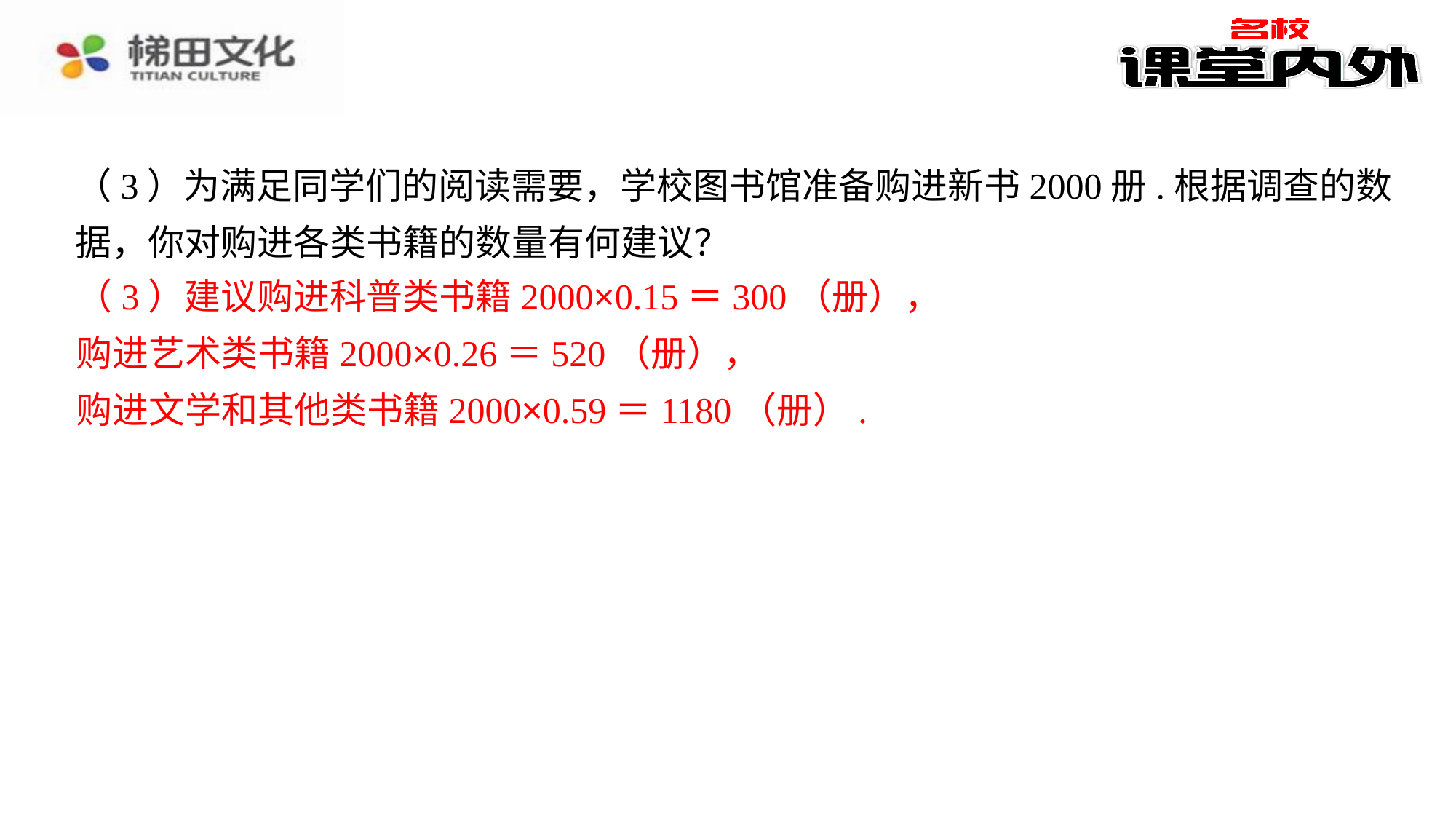

（3）为满足同学们的阅读需要，学校图书馆准备购进新书2000册.根据调查的数据，你对购进各类书籍的数量有何建议？
（2）喜欢文学类的人数为300－45－78－81＝96（名），统计表补充如上.⁠
条形统计图补充如下：⁠
（3）建议购进科普类书籍2000×0.15＝300（册），
（3）建议购进科普类书籍2000×0.15＝300（册），⁠
购进艺术类书籍2000×0.26＝520（册），⁠
购进文学和其他类书籍2000×0.59＝1180（册）.⁠
  ⁠
购进艺术类书籍2000×0.26＝520（册），
购进文学和其他类书籍2000×0.59＝1180（册）.